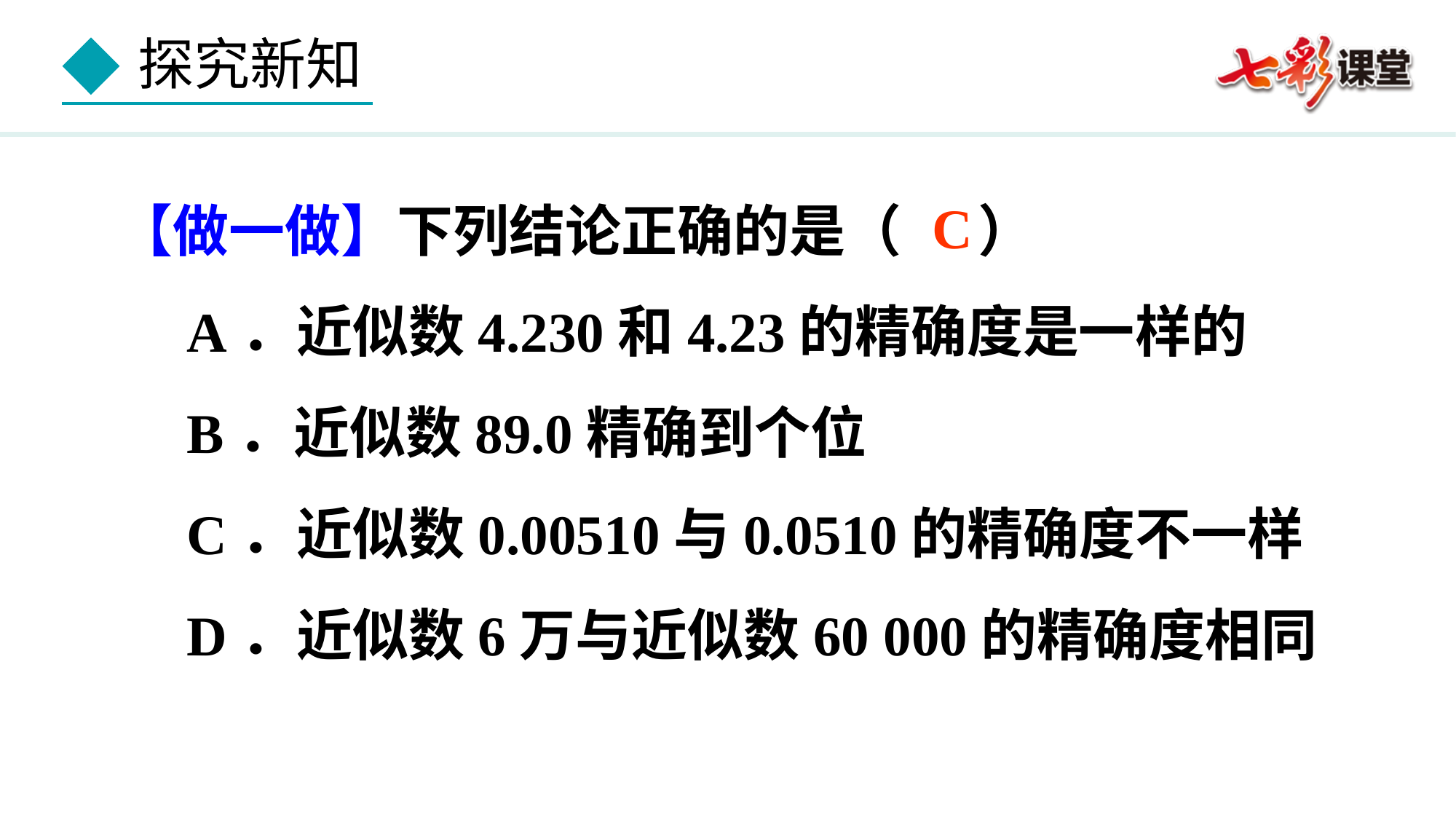

【做一做】下列结论正确的是（      ）
　A．近似数4.230和4.23的精确度是一样的
　B．近似数89.0精确到个位
　C．近似数0.00510与0.0510的精确度不一样
　D．近似数6万与近似数60 000的精确度相同
C